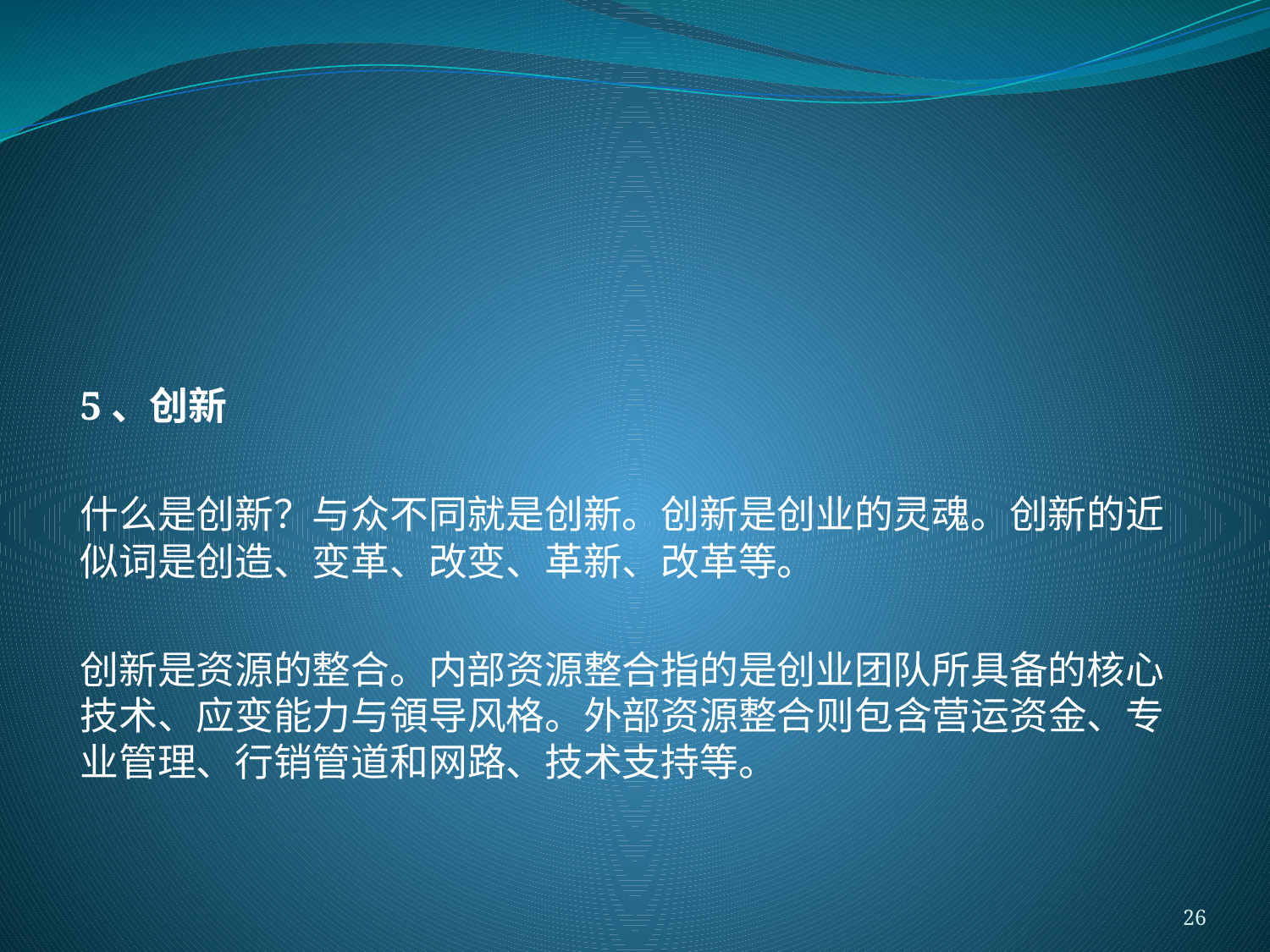

#
5、创新

什么是创新？与众不同就是创新。创新是创业的灵魂。创新的近似词是创造、变革、改变、革新、改革等。

创新是资源的整合。内部资源整合指的是创业团队所具备的核心技术、应变能力与領导风格。外部资源整合则包含营运资金、专业管理、行销管道和网路、技术支持等。

26